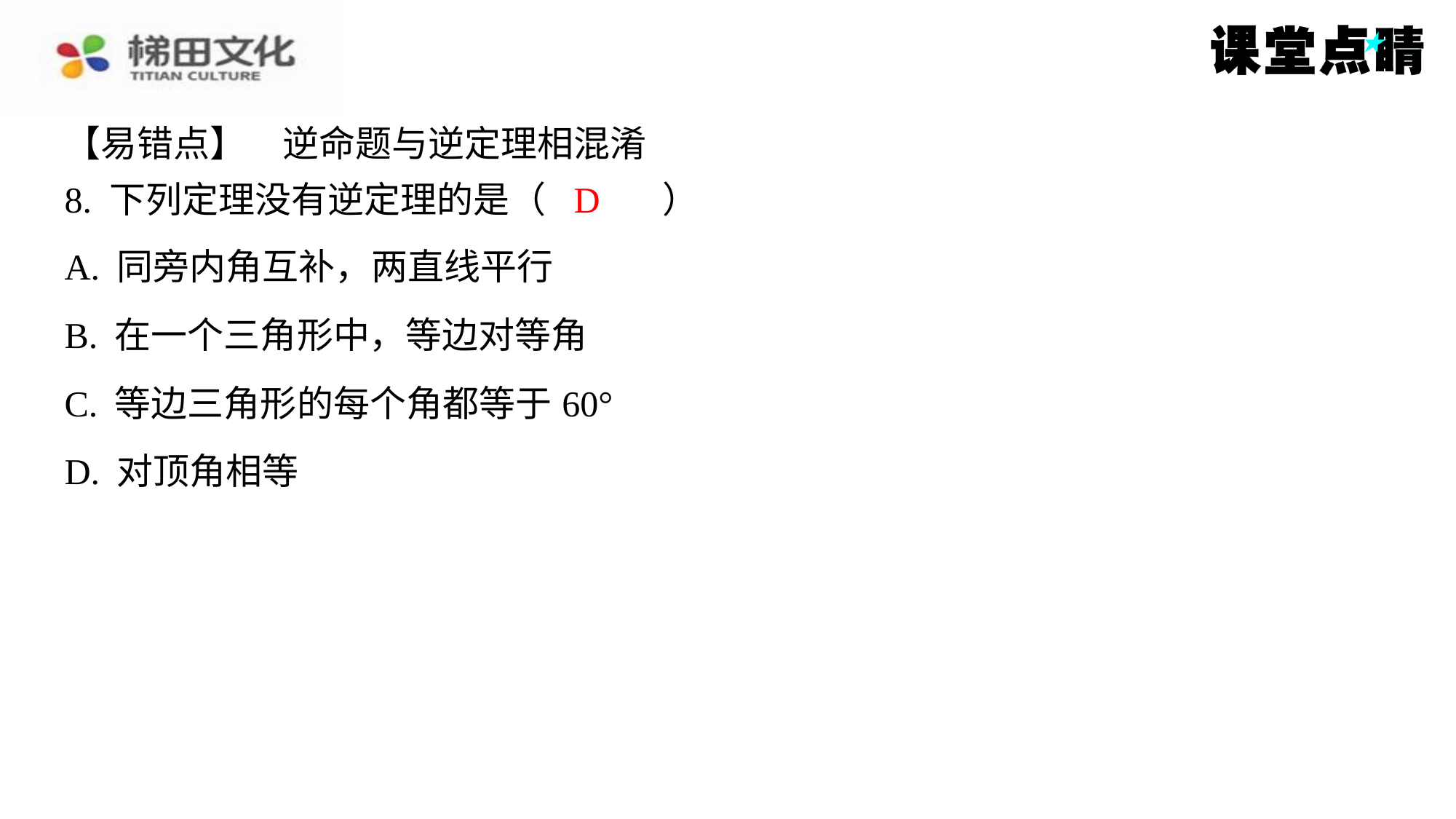

【易错点】　逆命题与逆定理相混淆
8. 下列定理没有逆定理的是（　D　）
D
| A. 同旁内角互补，两直线平行 |
| --- |
| B. 在一个三角形中，等边对等角 |
| C. 等边三角形的每个角都等于60° |
| D. 对顶角相等 |